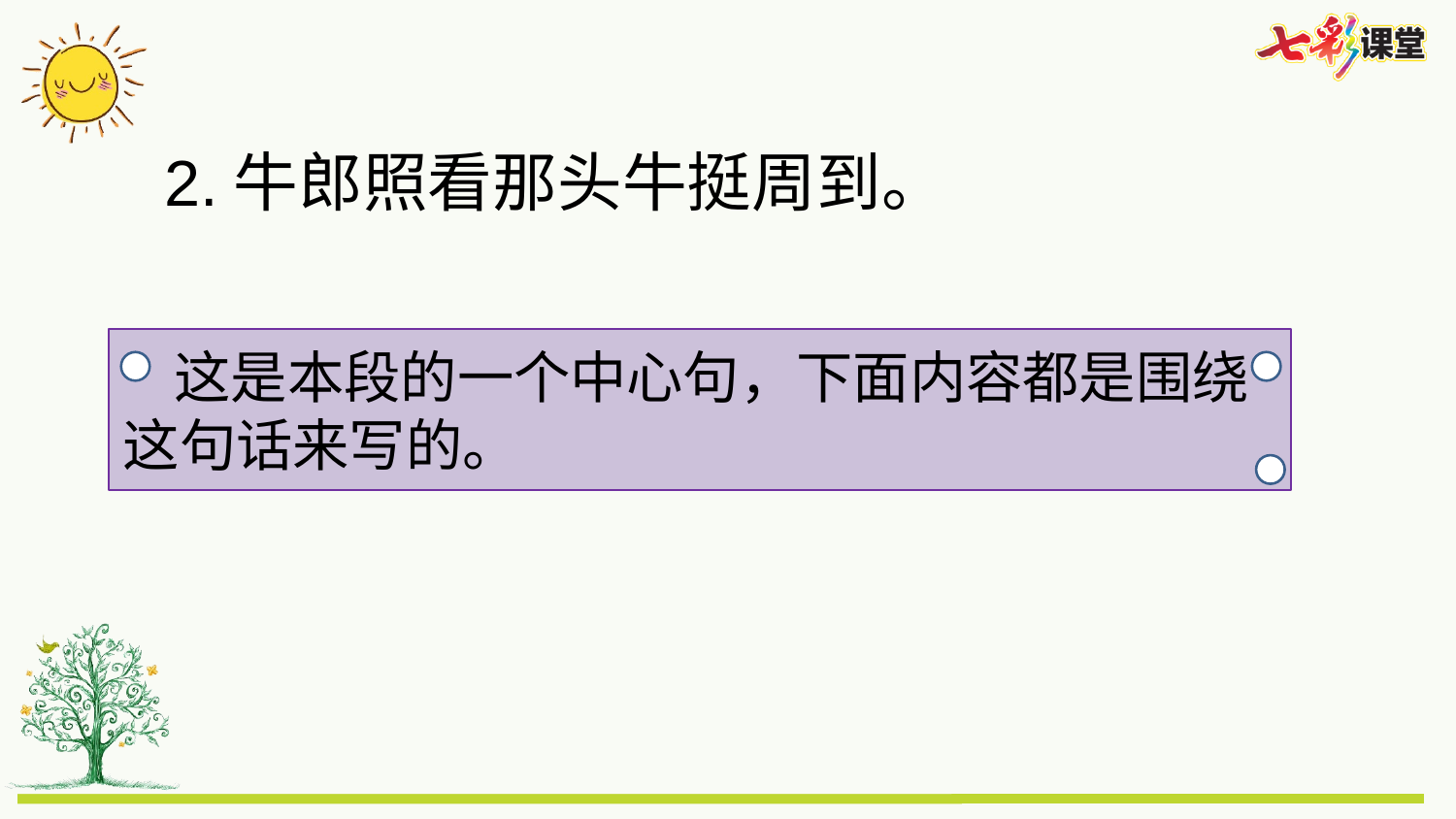

2.牛郎照看那头牛挺周到。
   这是本段的一个中心句，下面内容都是围绕这句话来写的。